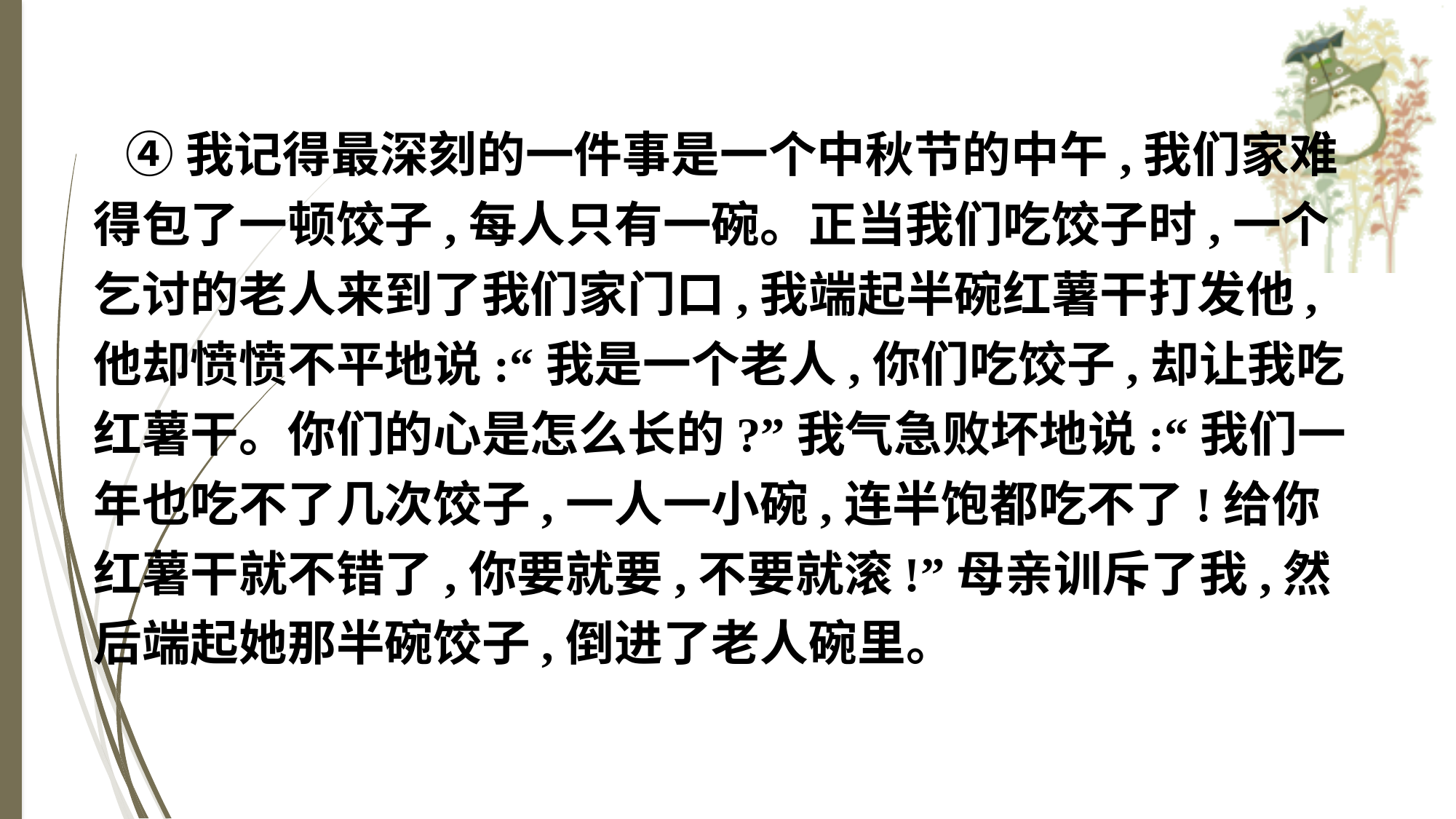

④我记得最深刻的一件事是一个中秋节的中午,我们家难得包了一顿饺子,每人只有一碗。正当我们吃饺子时,一个乞讨的老人来到了我们家门口,我端起半碗红薯干打发他,他却愤愤不平地说:“我是一个老人,你们吃饺子,却让我吃红薯干。你们的心是怎么长的?”我气急败坏地说:“我们一年也吃不了几次饺子,一人一小碗,连半饱都吃不了!给你红薯干就不错了,你要就要,不要就滚!”母亲训斥了我,然后端起她那半碗饺子,倒进了老人碗里。